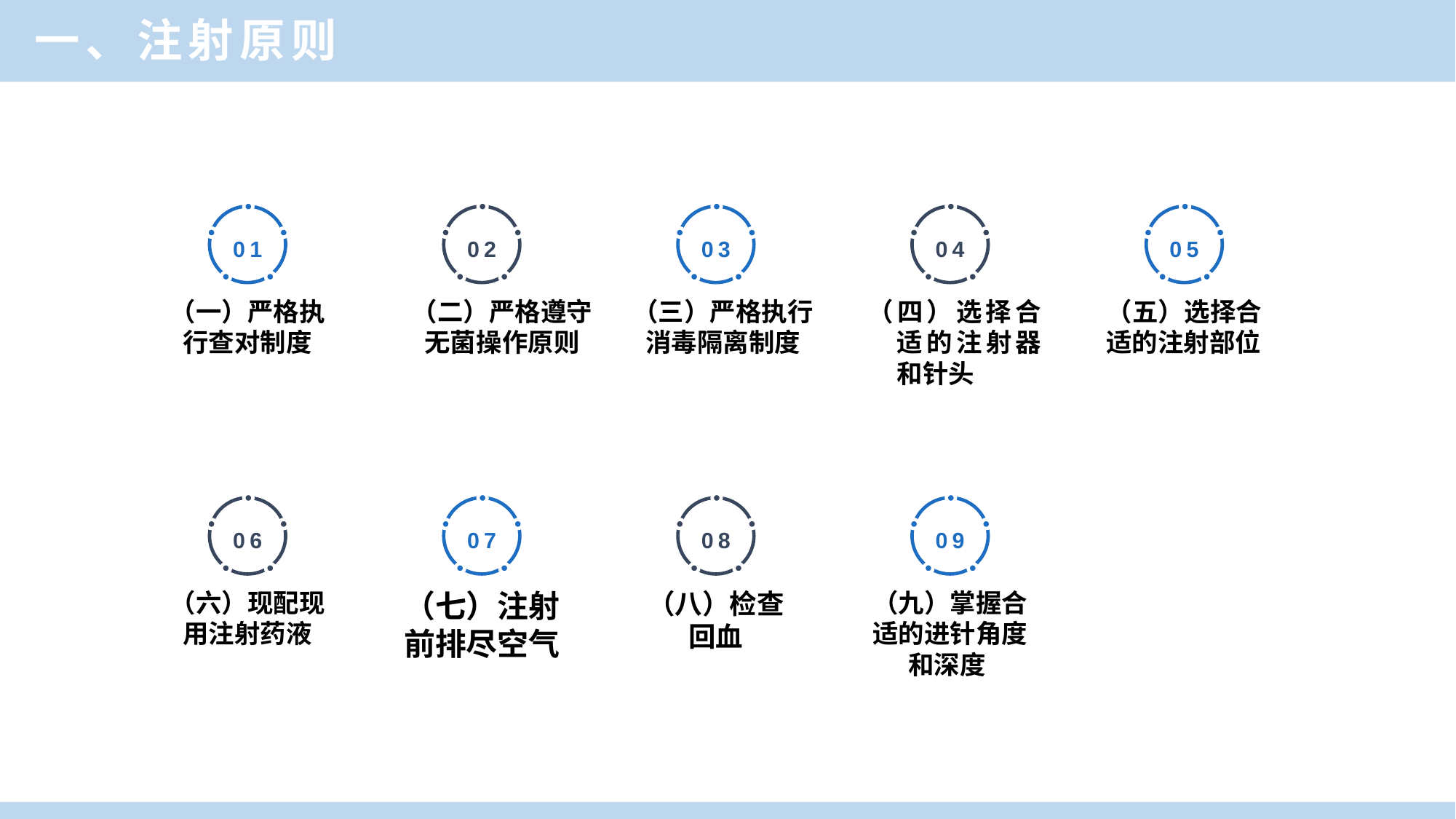

一、注射原则

01
02
03
04
05
（二）严格遵守无菌操作原则
（三）严格执行消毒隔离制度
（四）选择合适的注射器和针头
（一）严格执行查对制度
（五）选择合适的注射部位

06
07
08
09
（六）现配现用注射药液
（七）注射前排尽空气

（八）检查回血
（九）掌握合适的进针角度和深度